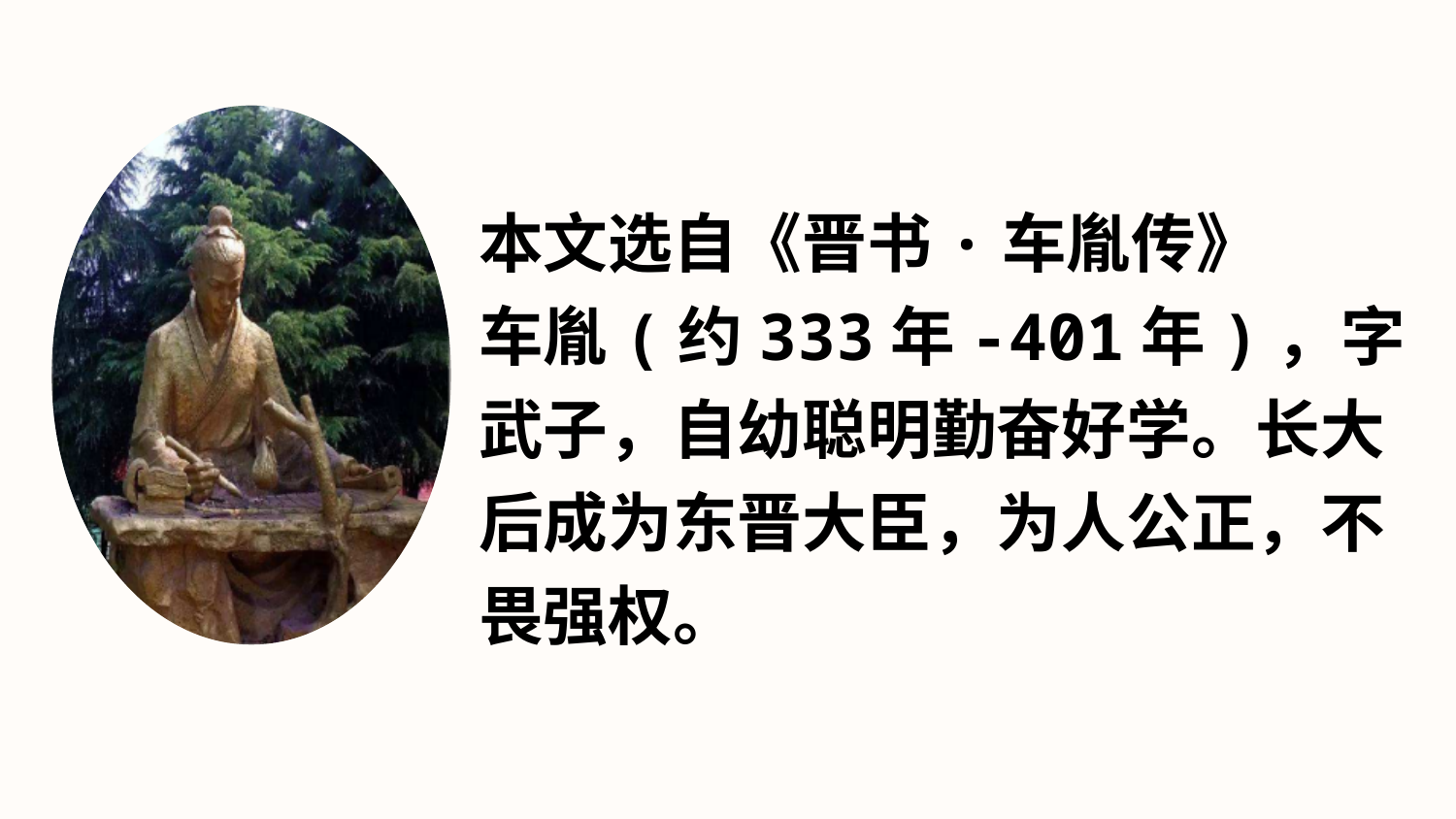

本文选自《晋书·车胤传》
车胤(约333年-401年)，字武子，自幼聪明勤奋好学。长大后成为东晋大臣，为人公正，不畏强权。